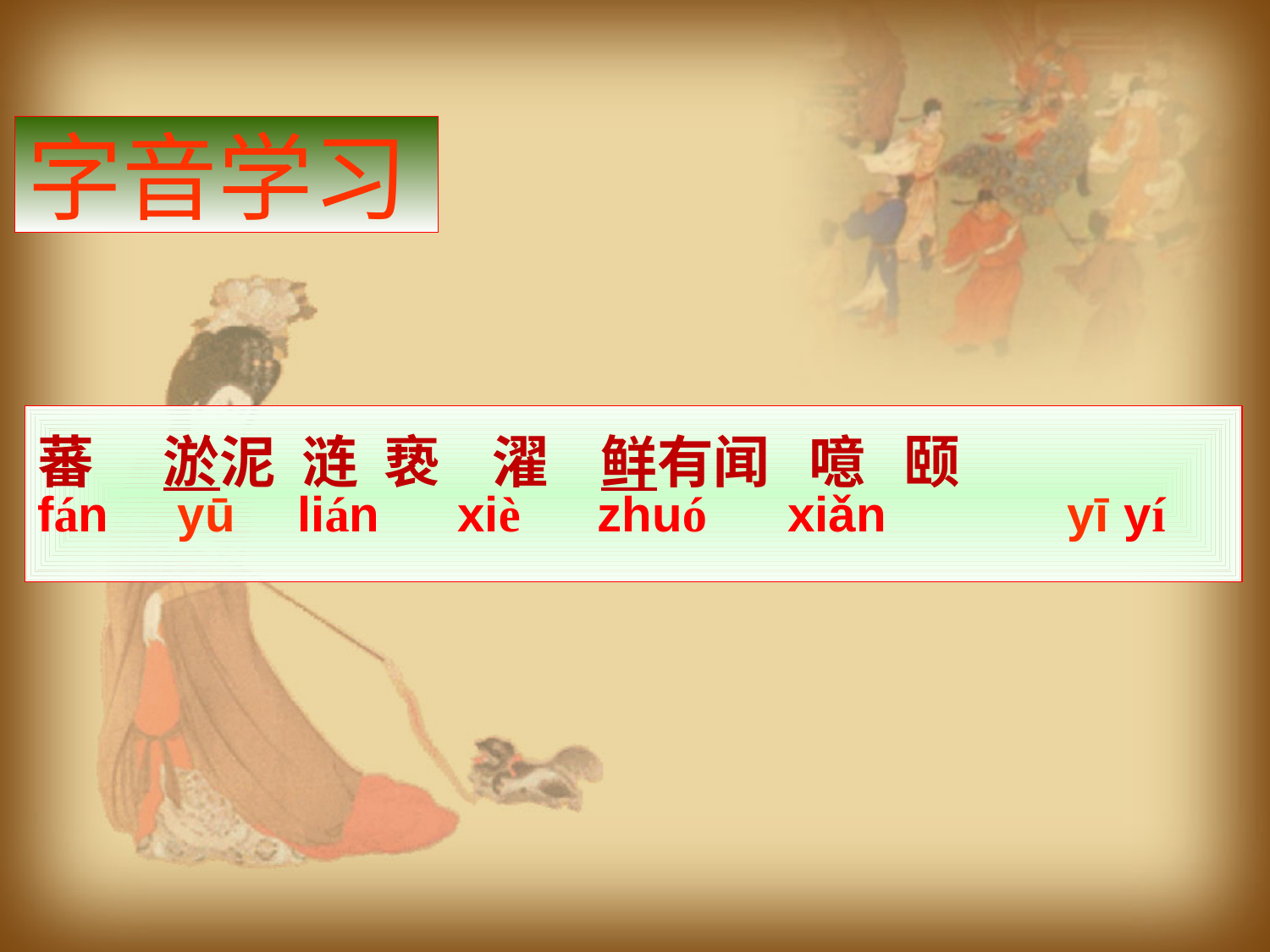

字音学习
蕃　 淤泥  涟  亵    濯    鲜有闻   噫   颐

fán
yū
lián
xiè
zhuó
xiǎn
yī
yí